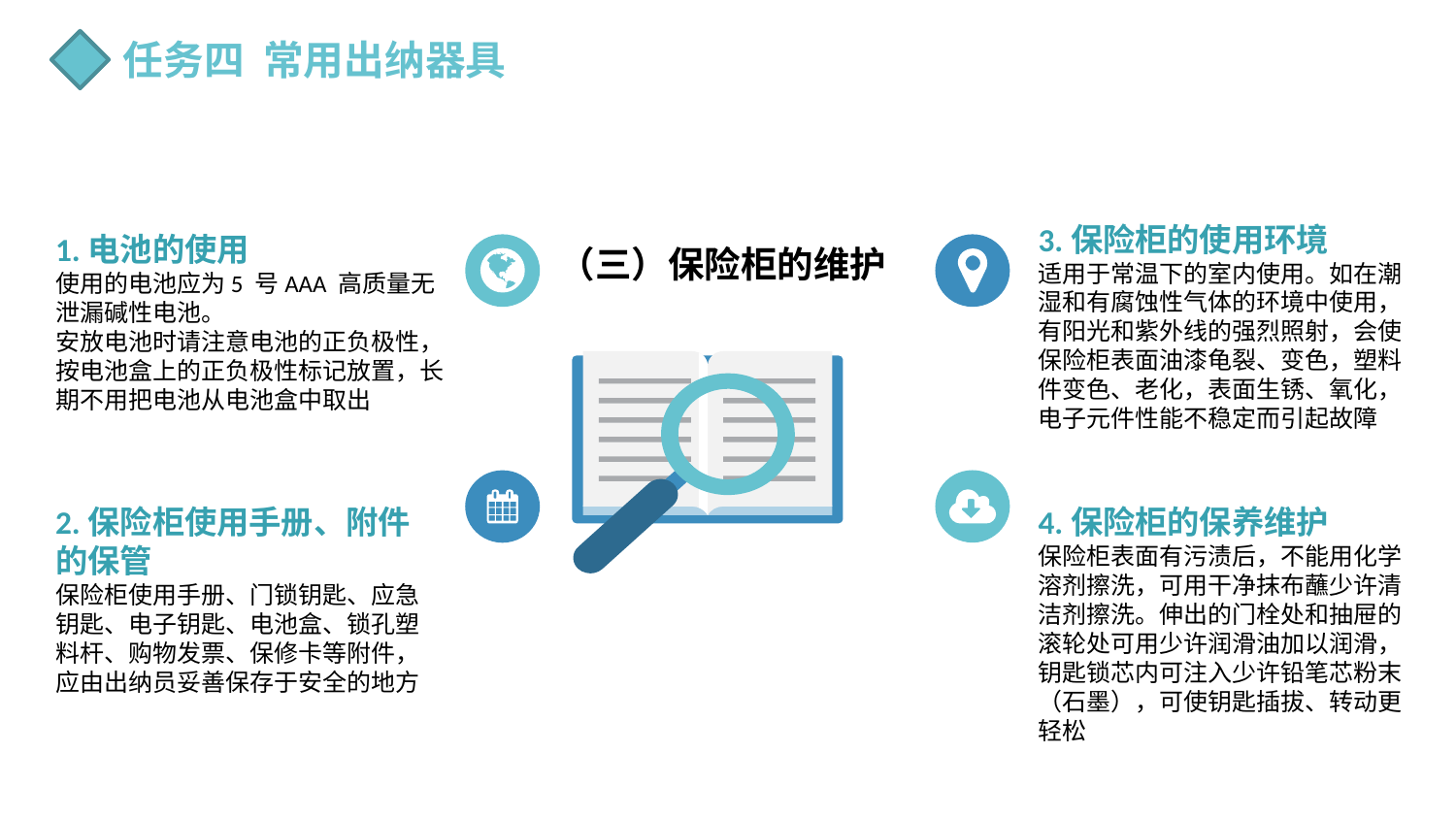

任务四  常用出纳器具

3.保险柜的使用环境
适用于常温下的室内使用。如在潮湿和有腐蚀性气体的环境中使用，有阳光和紫外线的强烈照射，会使保险柜表面油漆龟裂、变色，塑料件变色、老化，表面生锈、氧化，电子元件性能不稳定而引起故障
1.电池的使用
使用的电池应为5 号AAA 高质量无泄漏碱性电池。
安放电池时请注意电池的正负极性，按电池盒上的正负极性标记放置，长期不用把电池从电池盒中取出
（三）保险柜的维护

2.保险柜使用手册、附件的保管
保险柜使用手册、门锁钥匙、应急钥匙、电子钥匙、电池盒、锁孔塑料杆、购物发票、保修卡等附件，应由出纳员妥善保存于安全的地方
4.保险柜的保养维护
保险柜表面有污渍后，不能用化学溶剂擦洗，可用干净抹布蘸少许清洁剂擦洗。伸出的门栓处和抽屉的滚轮处可用少许润滑油加以润滑，钥匙锁芯内可注入少许铅笔芯粉末（石墨），可使钥匙插拔、转动更轻松